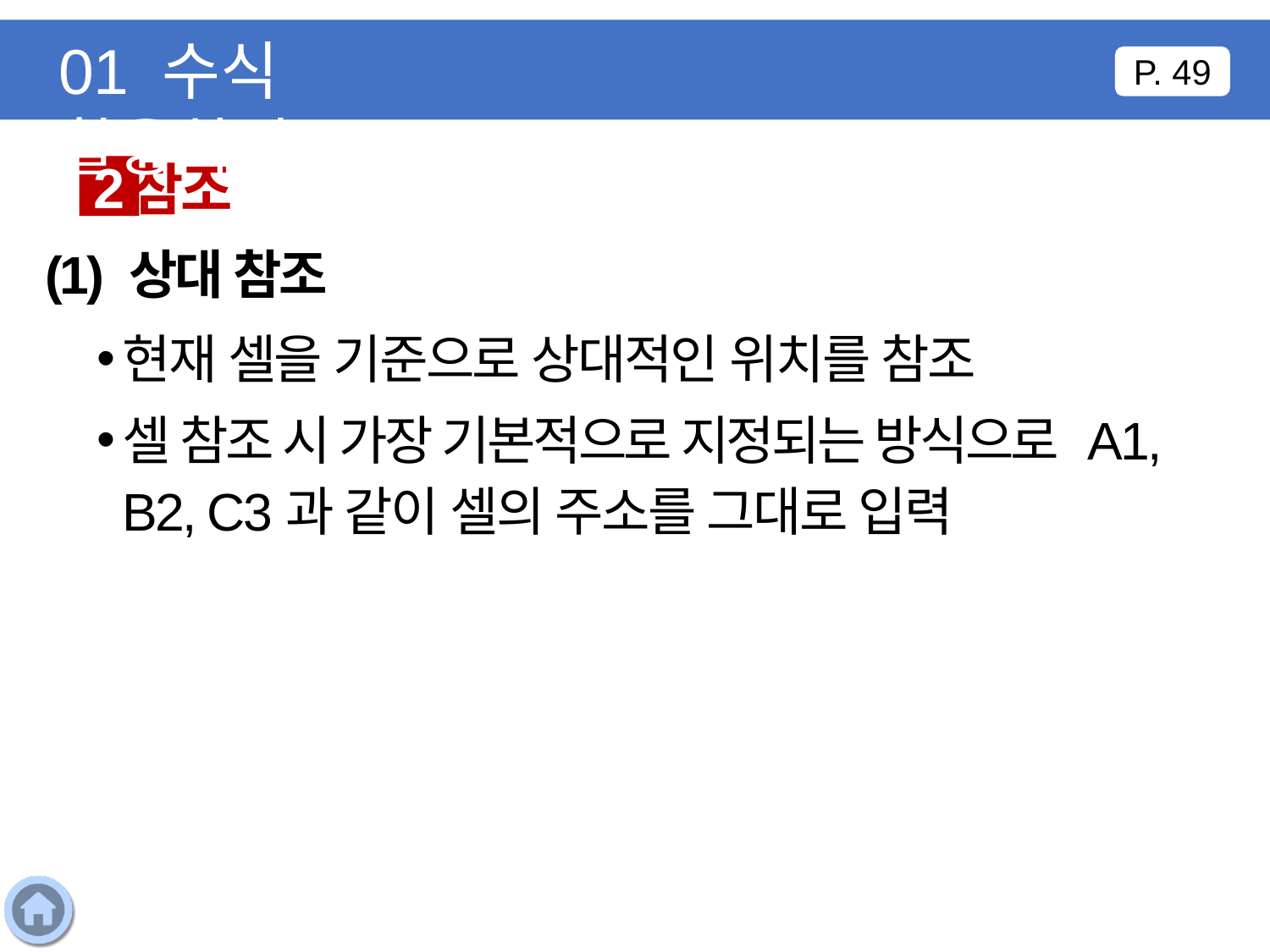

01 수식 활용하기
P. 49
참조
2
(1) 상대 참조
현재 셀을 기준으로 상대적인 위치를 참조
셀 참조 시 가장 기본적으로 지정되는 방식으로 A1, B2, C3과 같이 셀의 주소를 그대로 입력